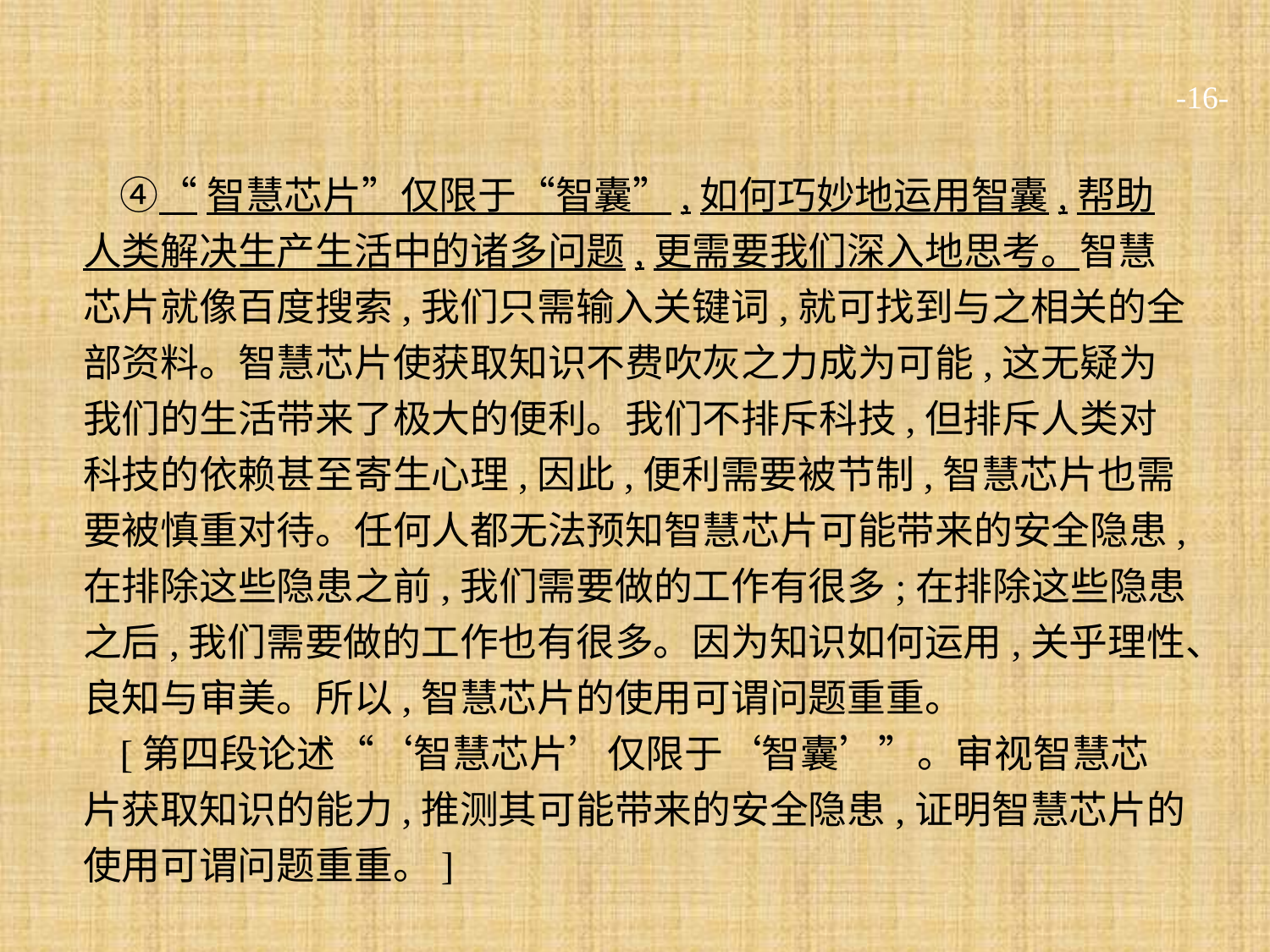

-16-
④“智慧芯片”仅限于“智囊”,如何巧妙地运用智囊,帮助人类解决生产生活中的诸多问题,更需要我们深入地思考。智慧芯片就像百度搜索,我们只需输入关键词,就可找到与之相关的全部资料。智慧芯片使获取知识不费吹灰之力成为可能,这无疑为我们的生活带来了极大的便利。我们不排斥科技,但排斥人类对科技的依赖甚至寄生心理,因此,便利需要被节制,智慧芯片也需要被慎重对待。任何人都无法预知智慧芯片可能带来的安全隐患,在排除这些隐患之前,我们需要做的工作有很多;在排除这些隐患之后,我们需要做的工作也有很多。因为知识如何运用,关乎理性、良知与审美。所以,智慧芯片的使用可谓问题重重。
[第四段论述“‘智慧芯片’仅限于‘智囊’”。审视智慧芯片获取知识的能力,推测其可能带来的安全隐患,证明智慧芯片的使用可谓问题重重。]